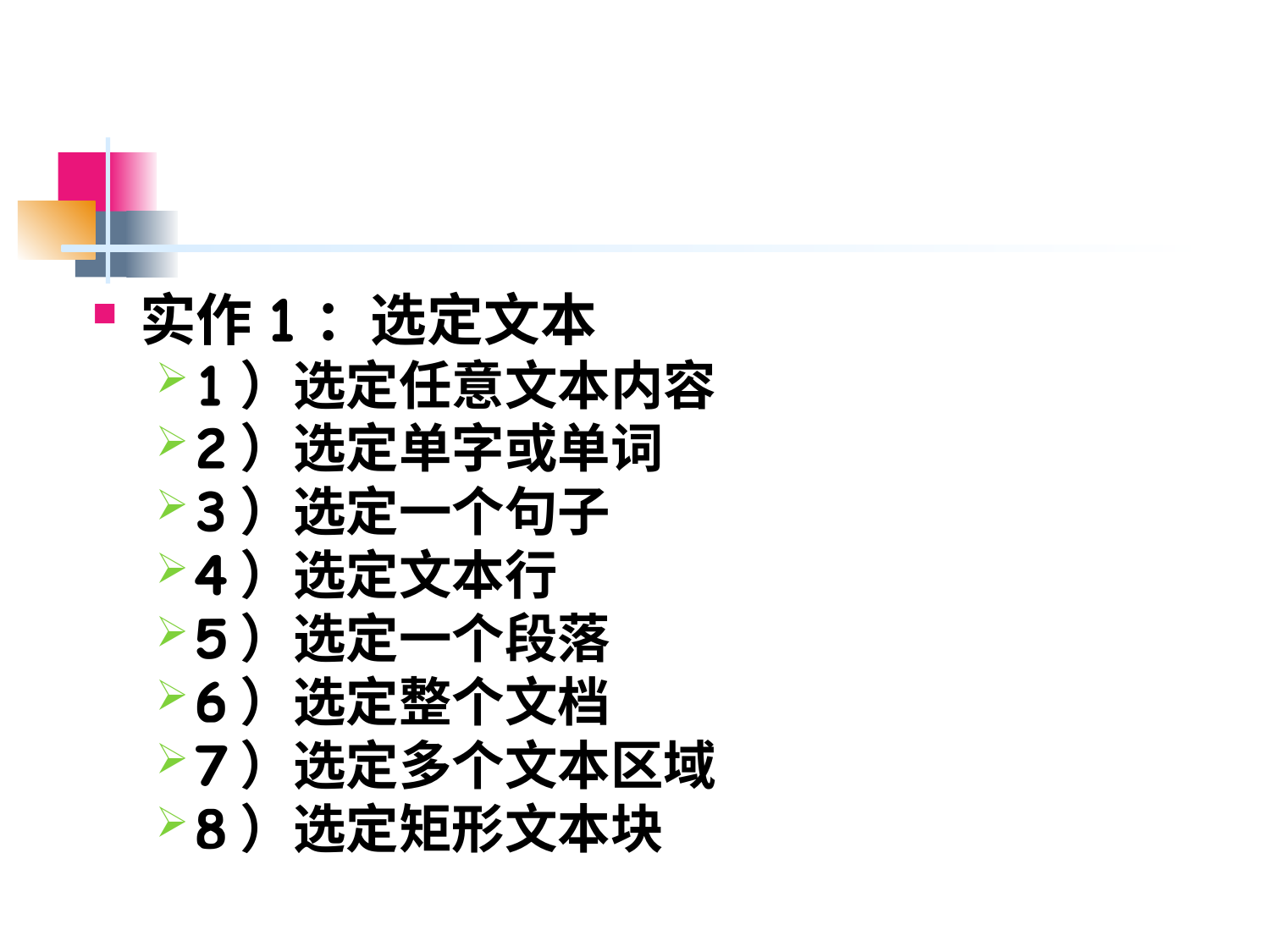

#
实作1：选定文本
1）选定任意文本内容
2）选定单字或单词
3）选定一个句子
4）选定文本行
5）选定一个段落
6）选定整个文档
7）选定多个文本区域
8）选定矩形文本块